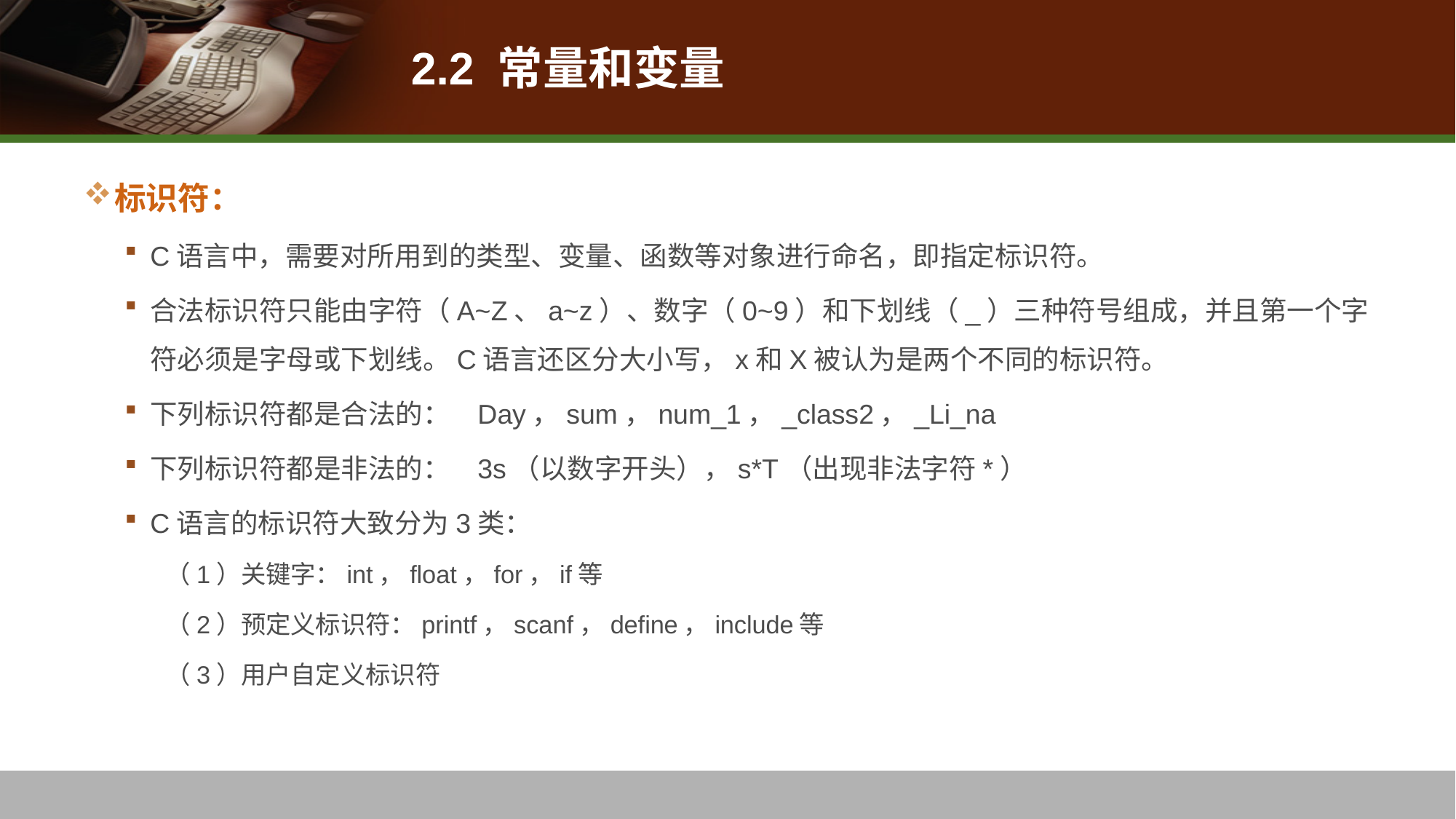

# 2.2 常量和变量
标识符：
C语言中，需要对所用到的类型、变量、函数等对象进行命名，即指定标识符。
合法标识符只能由字符（A~Z、a~z）、数字（0~9）和下划线（_）三种符号组成，并且第一个字符必须是字母或下划线。C语言还区分大小写，x和X被认为是两个不同的标识符。
下列标识符都是合法的：	Day，sum，num_1，_class2，_Li_na
下列标识符都是非法的：	3s（以数字开头），s*T（出现非法字符*）
C语言的标识符大致分为3类：
（1）关键字：int，float，for，if等
（2）预定义标识符：printf，scanf，define，include等
（3）用户自定义标识符